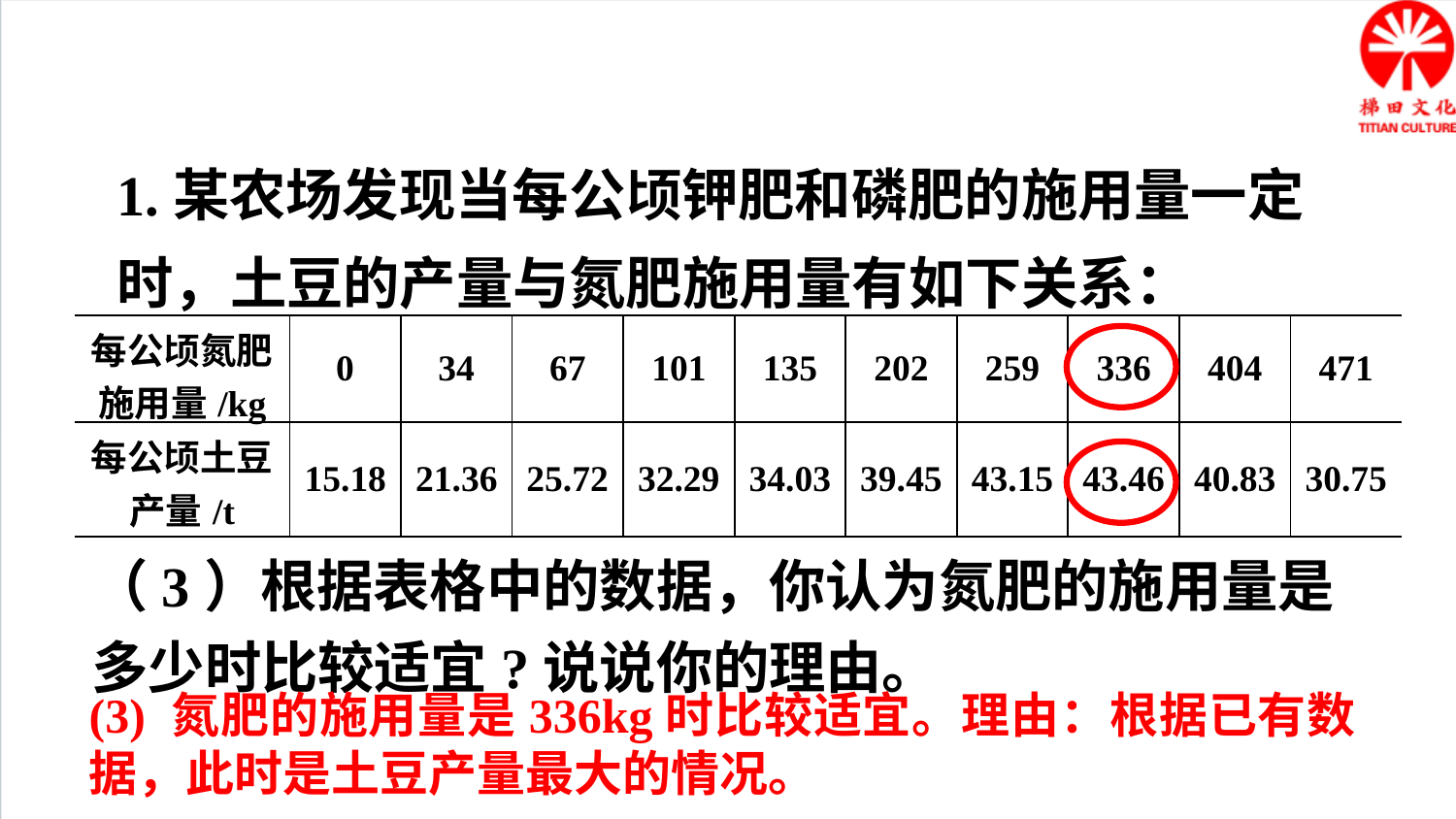

1.某农场发现当每公顷钾肥和磷肥的施用量一定时，土豆的产量与氮肥施用量有如下关系：
| 每公顷氮肥施用量/kg | 0 | 34 | 67 | 101 | 135 | 202 | 259 | 336 | 404 | 471 |
| --- | --- | --- | --- | --- | --- | --- | --- | --- | --- | --- |
| 每公顷土豆产量/t | 15.18 | 21.36 | 25.72 | 32.29 | 34.03 | 39.45 | 43.15 | 43.46 | 40.83 | 30.75 |

（3）根据表格中的数据，你认为氮肥的施用量是多少时比较适宜?说说你的理由。
(3) 氮肥的施用量是336kg时比较适宜。理由：根据已有数据，此时是土豆产量最大的情况。